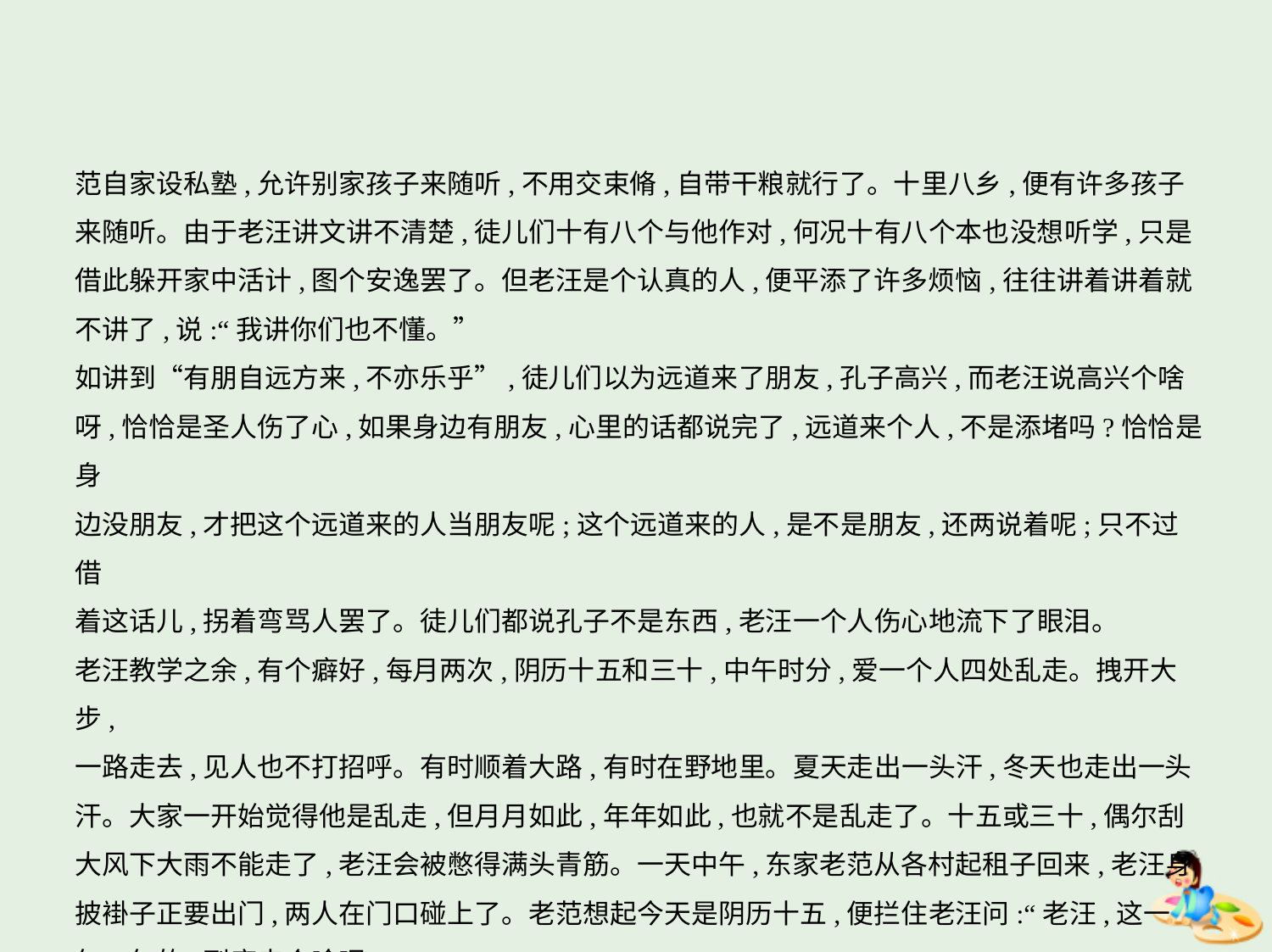

范自家设私塾,允许别家孩子来随听,不用交束脩,自带干粮就行了。十里八乡,便有许多孩子
来随听。由于老汪讲文讲不清楚,徒儿们十有八个与他作对,何况十有八个本也没想听学,只是
借此躲开家中活计,图个安逸罢了。但老汪是个认真的人,便平添了许多烦恼,往往讲着讲着就
不讲了,说:“我讲你们也不懂。”
如讲到“有朋自远方来,不亦乐乎”,徒儿们以为远道来了朋友,孔子高兴,而老汪说高兴个啥
呀,恰恰是圣人伤了心,如果身边有朋友,心里的话都说完了,远道来个人,不是添堵吗?恰恰是身
边没朋友,才把这个远道来的人当朋友呢;这个远道来的人,是不是朋友,还两说着呢;只不过借
着这话儿,拐着弯骂人罢了。徒儿们都说孔子不是东西,老汪一个人伤心地流下了眼泪。
老汪教学之余,有个癖好,每月两次,阴历十五和三十,中午时分,爱一个人四处乱走。拽开大步,
一路走去,见人也不打招呼。有时顺着大路,有时在野地里。夏天走出一头汗,冬天也走出一头
汗。大家一开始觉得他是乱走,但月月如此,年年如此,也就不是乱走了。十五或三十,偶尔刮
大风下大雨不能走了,老汪会被憋得满头青筋。一天中午,东家老范从各村起租子回来,老汪身
披褂子正要出门,两人在门口碰上了。老范想起今天是阴历十五,便拦住老汪问:“老汪,这一
年一年的,到底走个啥呢?”